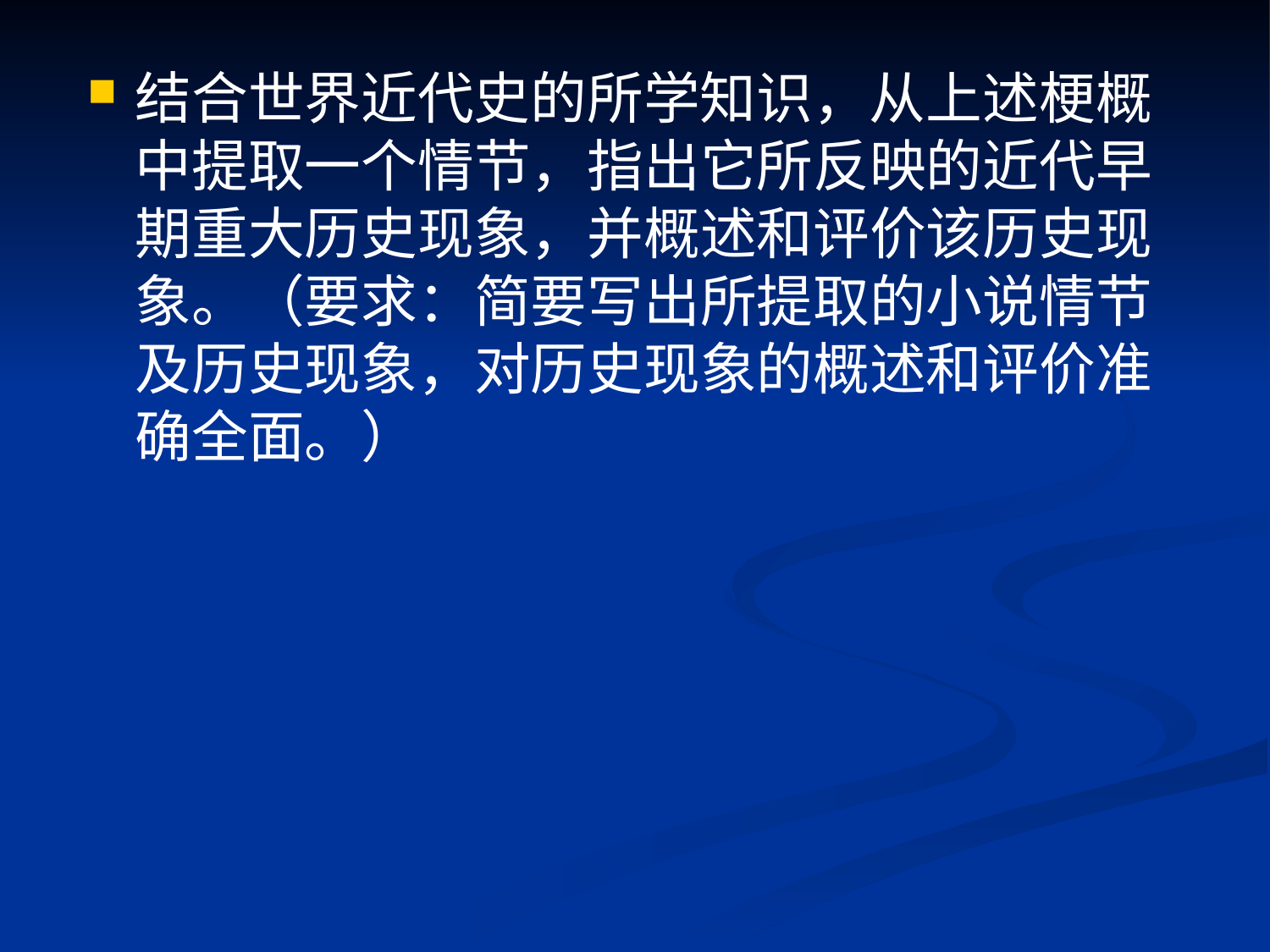

结合世界近代史的所学知识，从上述梗概中提取一个情节，指出它所反映的近代早期重大历史现象，并概述和评价该历史现象。（要求：简要写出所提取的小说情节及历史现象，对历史现象的概述和评价准确全面。）